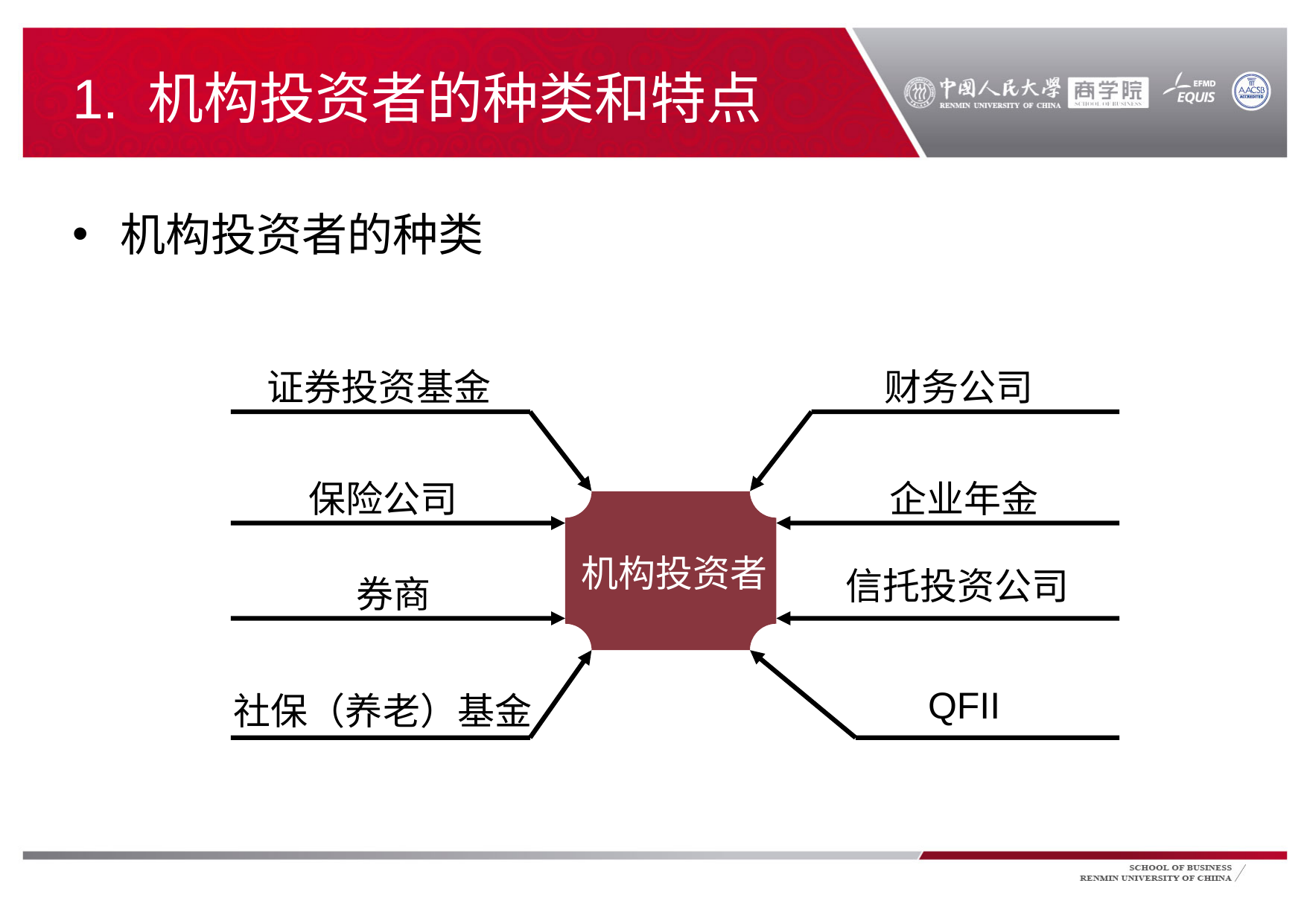

# 1. 机构投资者的种类和特点
机构投资者的种类
 证券投资基金
财务公司

 保险公司
 企业年金
机构投资者

 信托投资公司
券商

QFII
社保（养老）基金